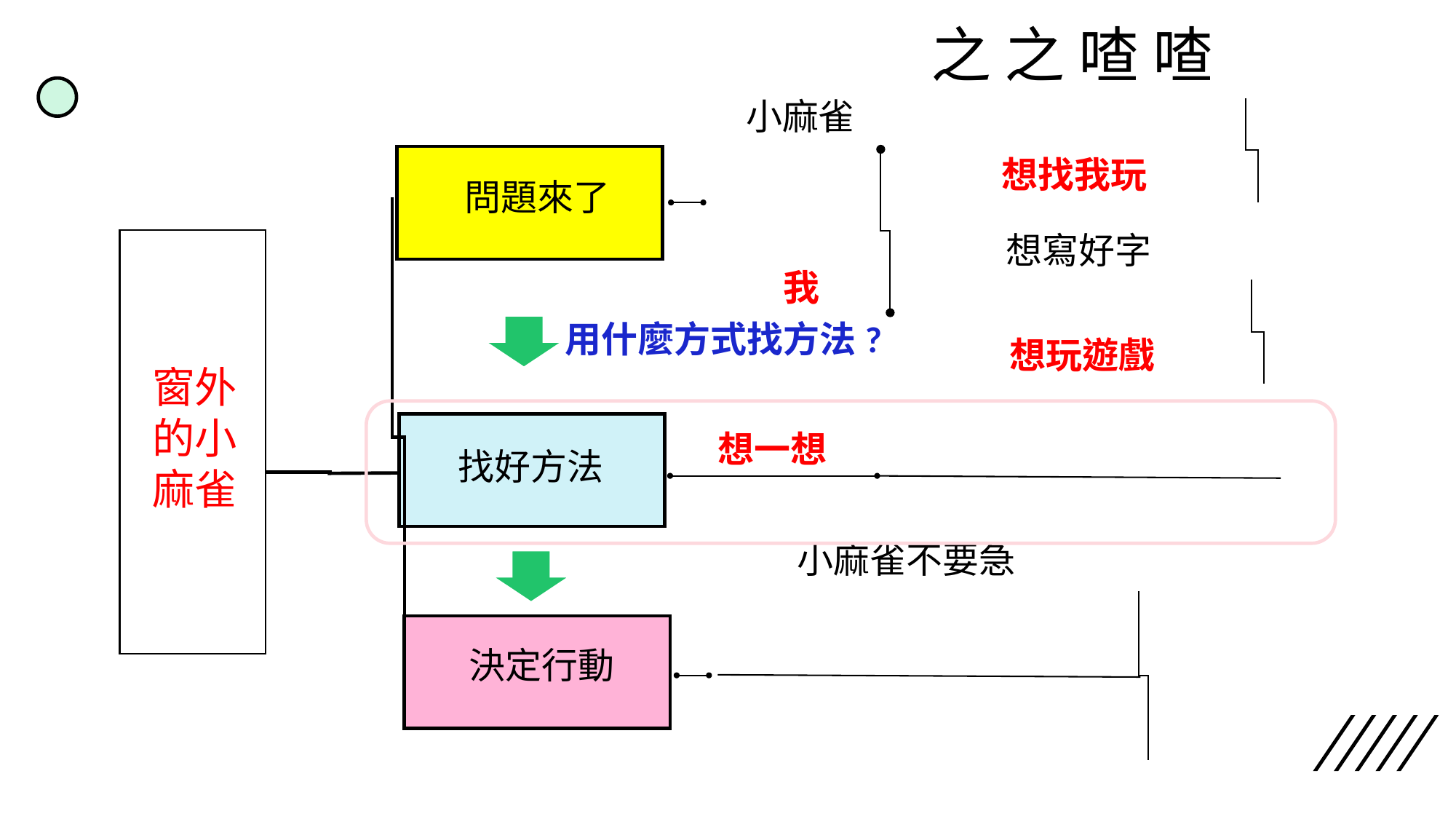

之 之 喳 喳
小麻雀
問題來了

想寫好字

找好方法

小麻雀不要急
決定行動

想找我玩
窗外的小麻雀
我
用什麼方式找方法?
想玩遊戲

想一想